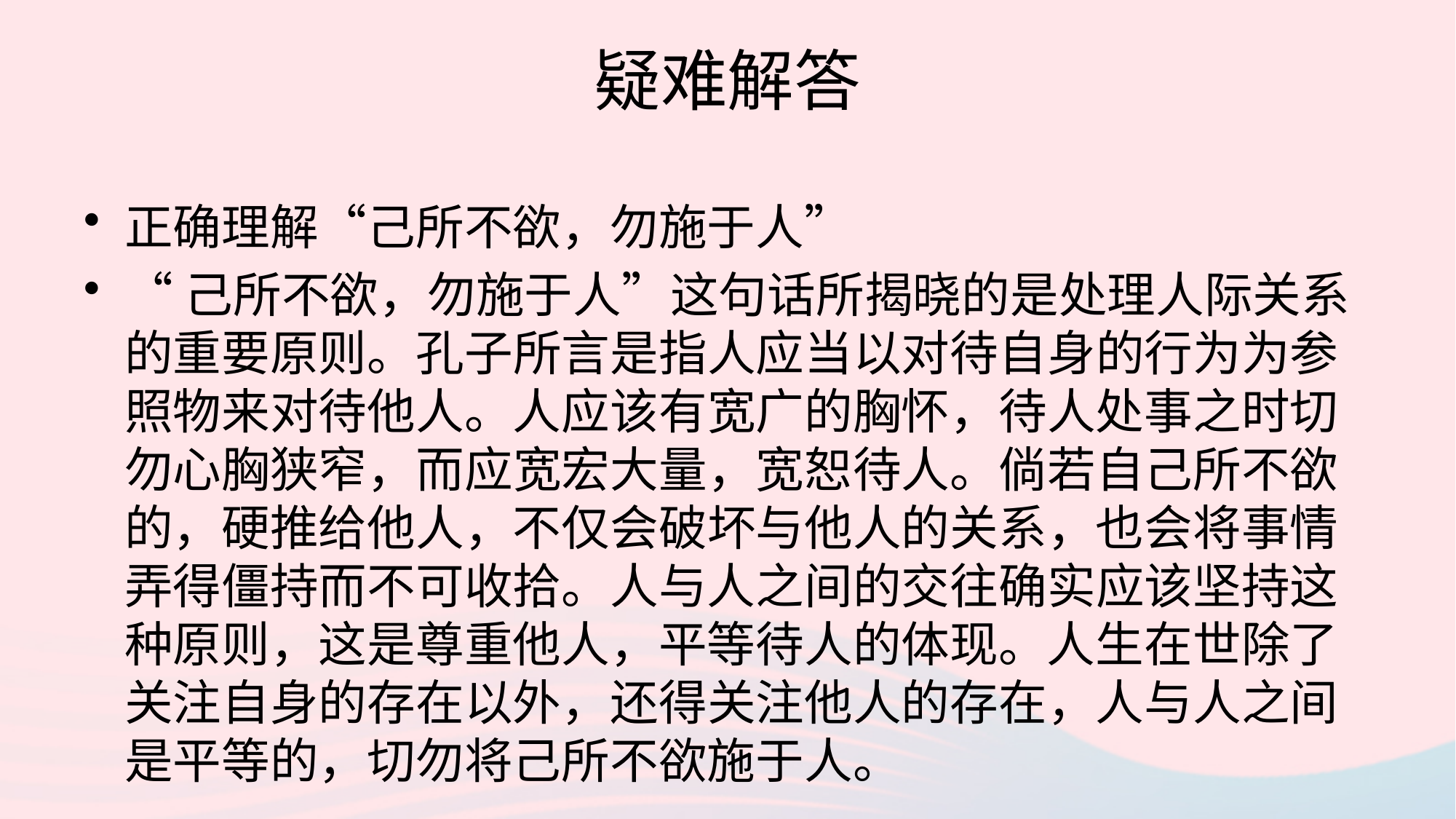

# 疑难解答
正确理解“己所不欲，勿施于人”
“己所不欲，勿施于人”这句话所揭晓的是处理人际关系的重要原则。孔子所言是指人应当以对待自身的行为为参照物来对待他人。人应该有宽广的胸怀，待人处事之时切勿心胸狭窄，而应宽宏大量，宽恕待人。倘若自己所不欲的，硬推给他人，不仅会破坏与他人的关系，也会将事情弄得僵持而不可收拾。人与人之间的交往确实应该坚持这种原则，这是尊重他人，平等待人的体现。人生在世除了关注自身的存在以外，还得关注他人的存在，人与人之间是平等的，切勿将己所不欲施于人。